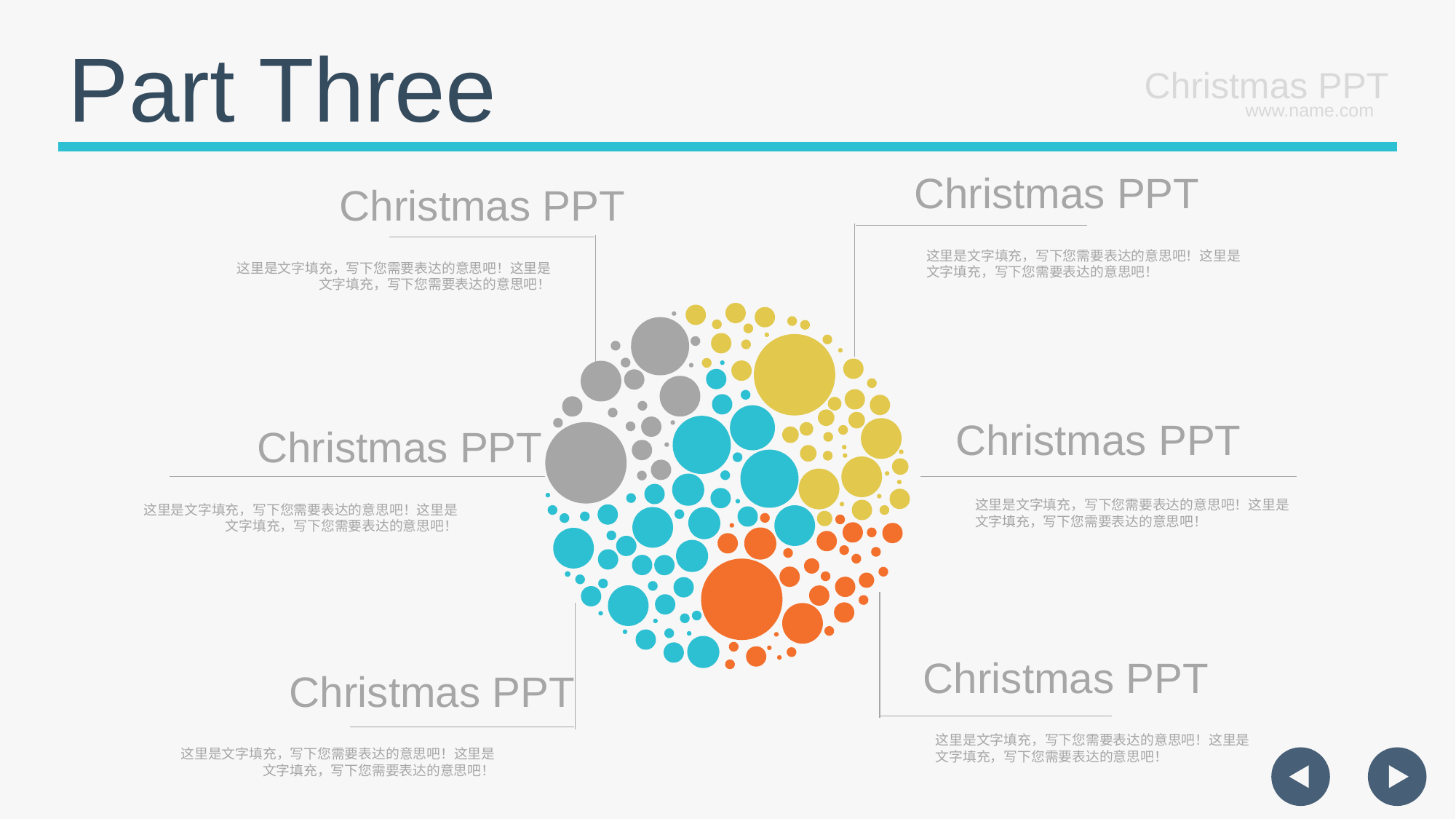

Part Three
Christmas PPT
www.name.com
Christmas PPT
Christmas PPT
这里是文字填充，写下您需要表达的意思吧！这里是文字填充，写下您需要表达的意思吧！
这里是文字填充，写下您需要表达的意思吧！这里是文字填充，写下您需要表达的意思吧！

Christmas PPT

Christmas PPT

这里是文字填充，写下您需要表达的意思吧！这里是文字填充，写下您需要表达的意思吧！

这里是文字填充，写下您需要表达的意思吧！这里是文字填充，写下您需要表达的意思吧！

Christmas PPT

Christmas PPT

这里是文字填充，写下您需要表达的意思吧！这里是文字填充，写下您需要表达的意思吧！
这里是文字填充，写下您需要表达的意思吧！这里是文字填充，写下您需要表达的意思吧！